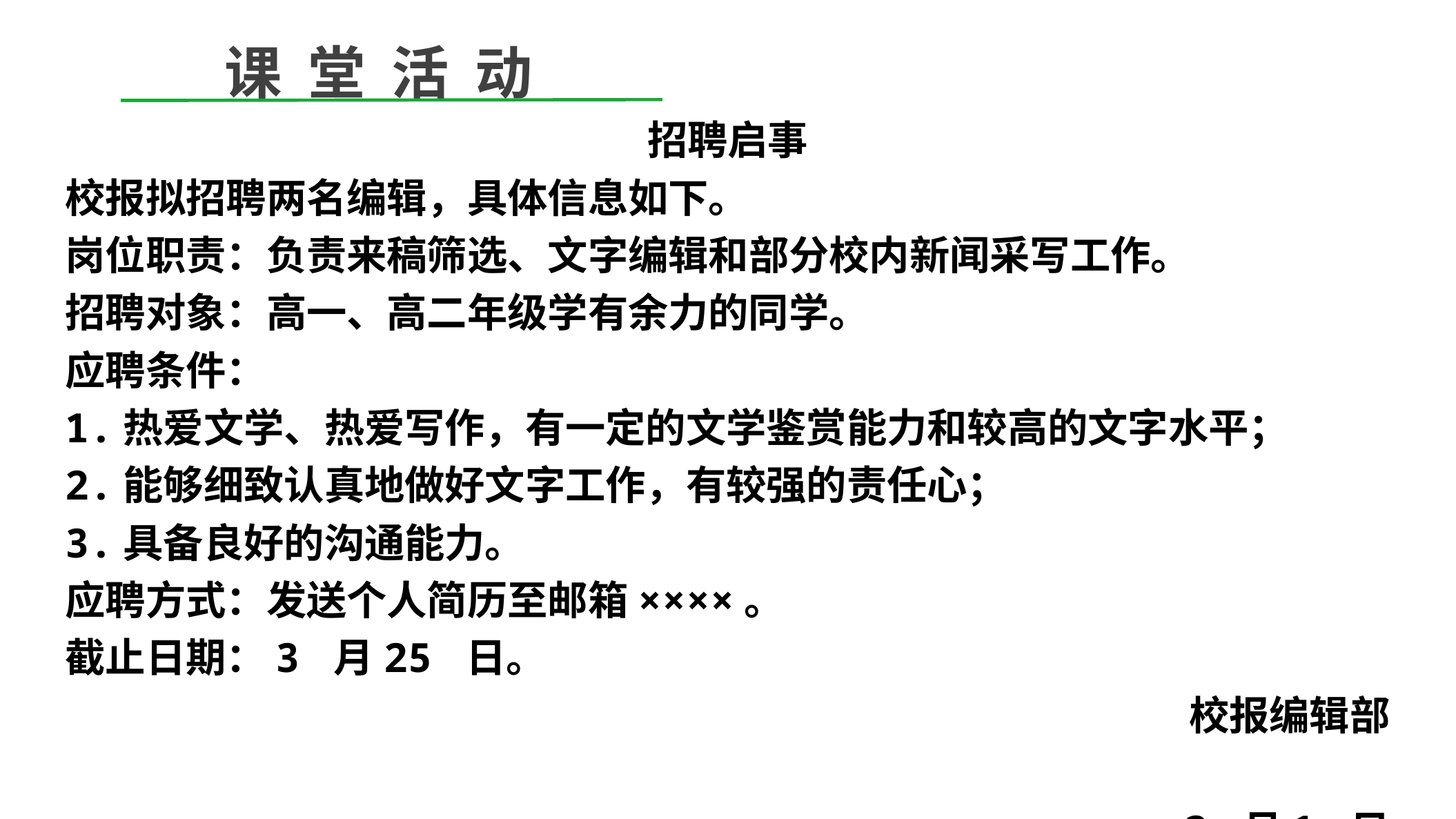

课  堂  活  动
招聘启事
校报拟招聘两名编辑，具体信息如下。
岗位职责：负责来稿筛选、文字编辑和部分校内新闻采写工作。
招聘对象：高一、高二年级学有余力的同学。
应聘条件：
1.热爱文学、热爱写作，有一定的文学鉴赏能力和较高的文字水平；
2.能够细致认真地做好文字工作，有较强的责任心；
3.具备良好的沟通能力。
应聘方式：发送个人简历至邮箱××××。
截止日期：3 月25 日。
                                                  校报编辑部
                                                        3 月1 日